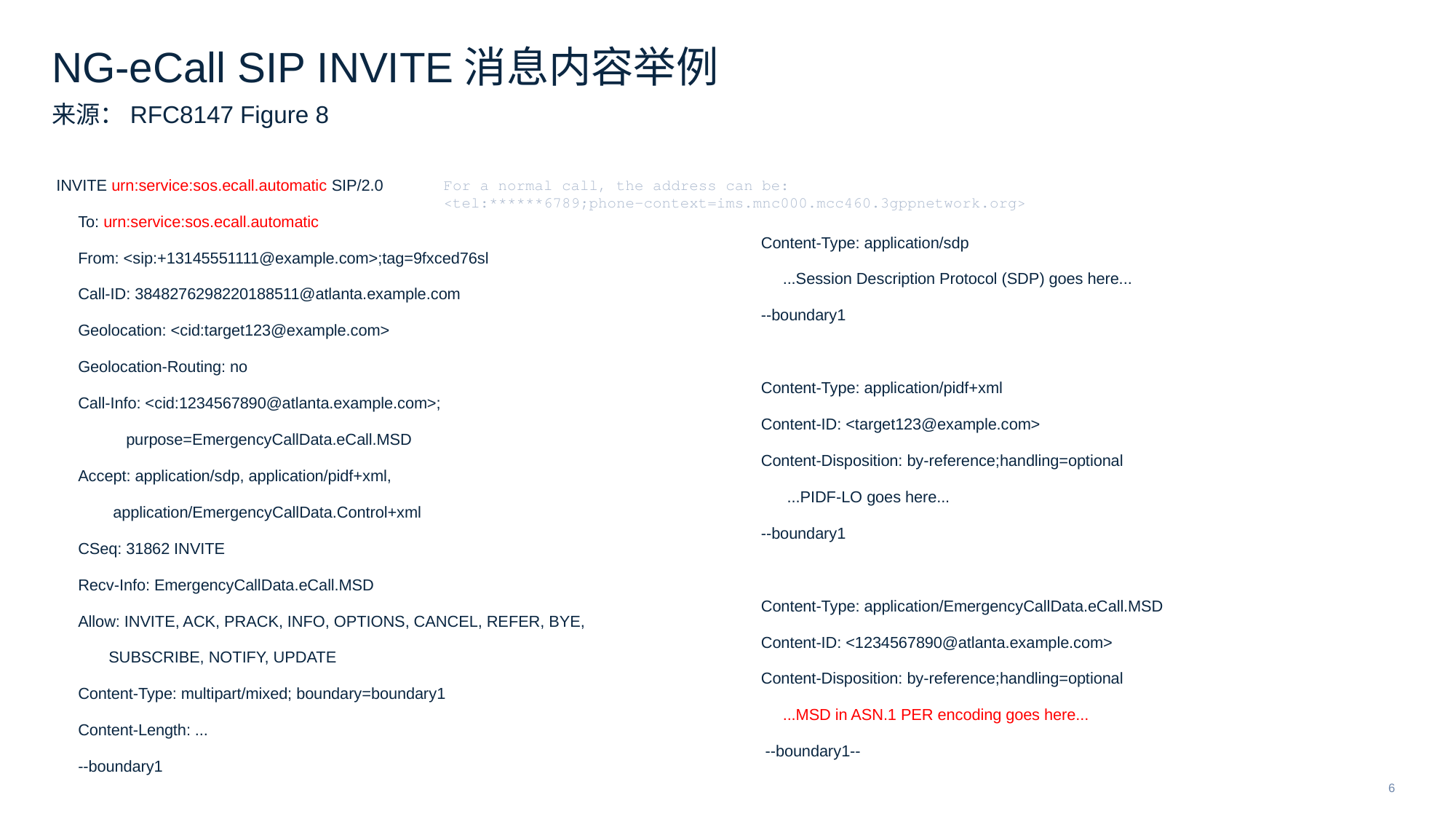

# NG-eCall SIP INVITE消息内容举例
来源：RFC8147 Figure 8
 INVITE urn:service:sos.ecall.automatic SIP/2.0
      To: urn:service:sos.ecall.automatic
      From: <sip:+13145551111@example.com>;tag=9fxced76sl
      Call-ID: 3848276298220188511@atlanta.example.com
      Geolocation: <cid:target123@example.com>
      Geolocation-Routing: no
      Call-Info: <cid:1234567890@atlanta.example.com>;
                 purpose=EmergencyCallData.eCall.MSD
      Accept: application/sdp, application/pidf+xml,
              application/EmergencyCallData.Control+xml
      CSeq: 31862 INVITE
      Recv-Info: EmergencyCallData.eCall.MSD
      Allow: INVITE, ACK, PRACK, INFO, OPTIONS, CANCEL, REFER, BYE,
             SUBSCRIBE, NOTIFY, UPDATE
      Content-Type: multipart/mixed; boundary=boundary1
      Content-Length: ...
      --boundary1
For a normal call, the address can be:
<tel:******6789;phone-context=ims.mnc000.mcc460.3gppnetwork.org>
      Content-Type: application/sdp
           ...Session Description Protocol (SDP) goes here...
      --boundary1

      Content-Type: application/pidf+xml
      Content-ID: <target123@example.com>
      Content-Disposition: by-reference;handling=optional
            ...PIDF-LO goes here...
      --boundary1

      Content-Type: application/EmergencyCallData.eCall.MSD
      Content-ID: <1234567890@atlanta.example.com>
      Content-Disposition: by-reference;handling=optional
           ...MSD in ASN.1 PER encoding goes here...
       --boundary1--